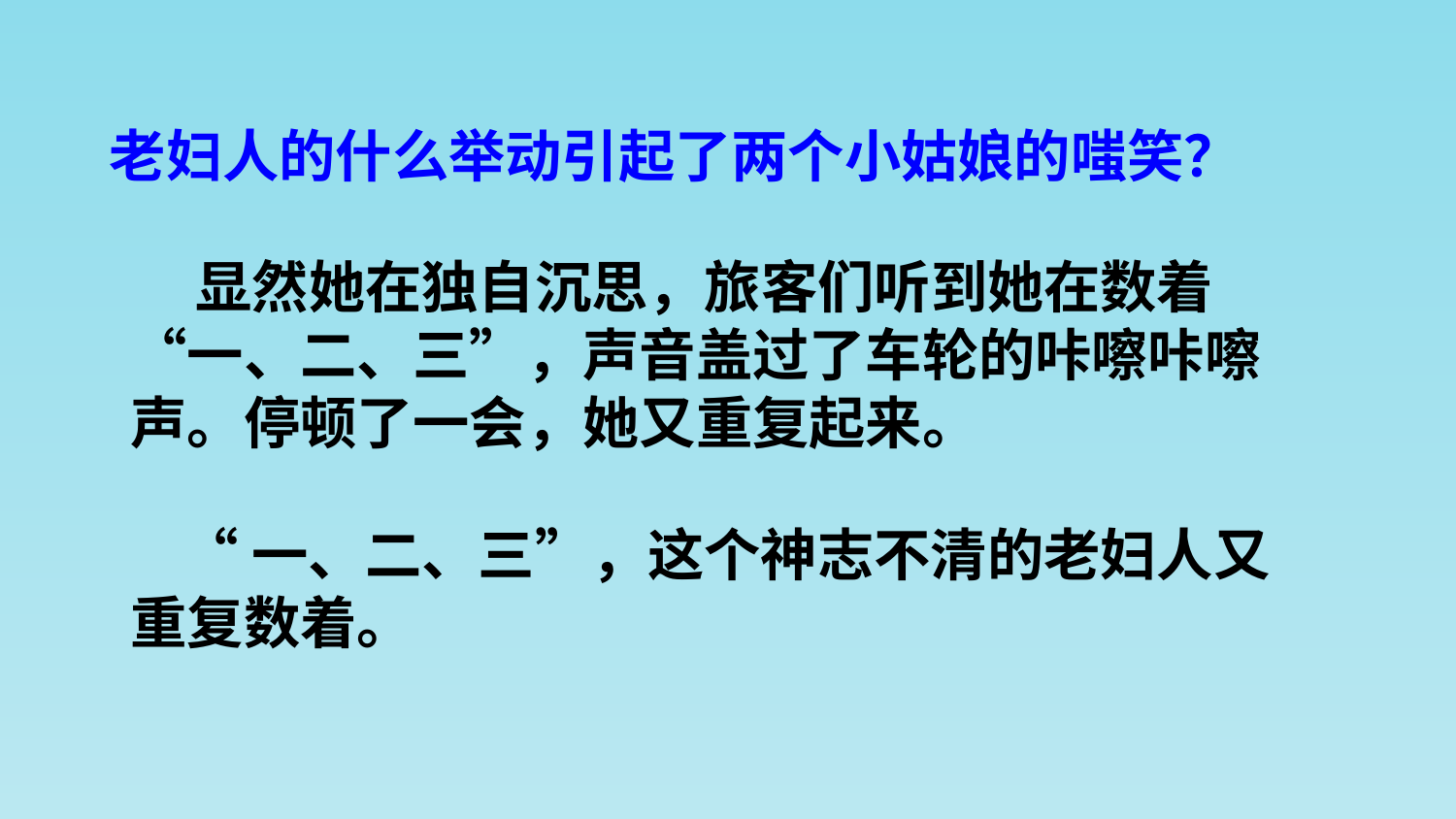

老妇人的什么举动引起了两个小姑娘的嗤笑？
    显然她在独自沉思，旅客们听到她在数着“一、二、三”，声音盖过了车轮的咔嚓咔嚓声。停顿了一会，她又重复起来。
    “一、二、三”，这个神志不清的老妇人又重复数着。